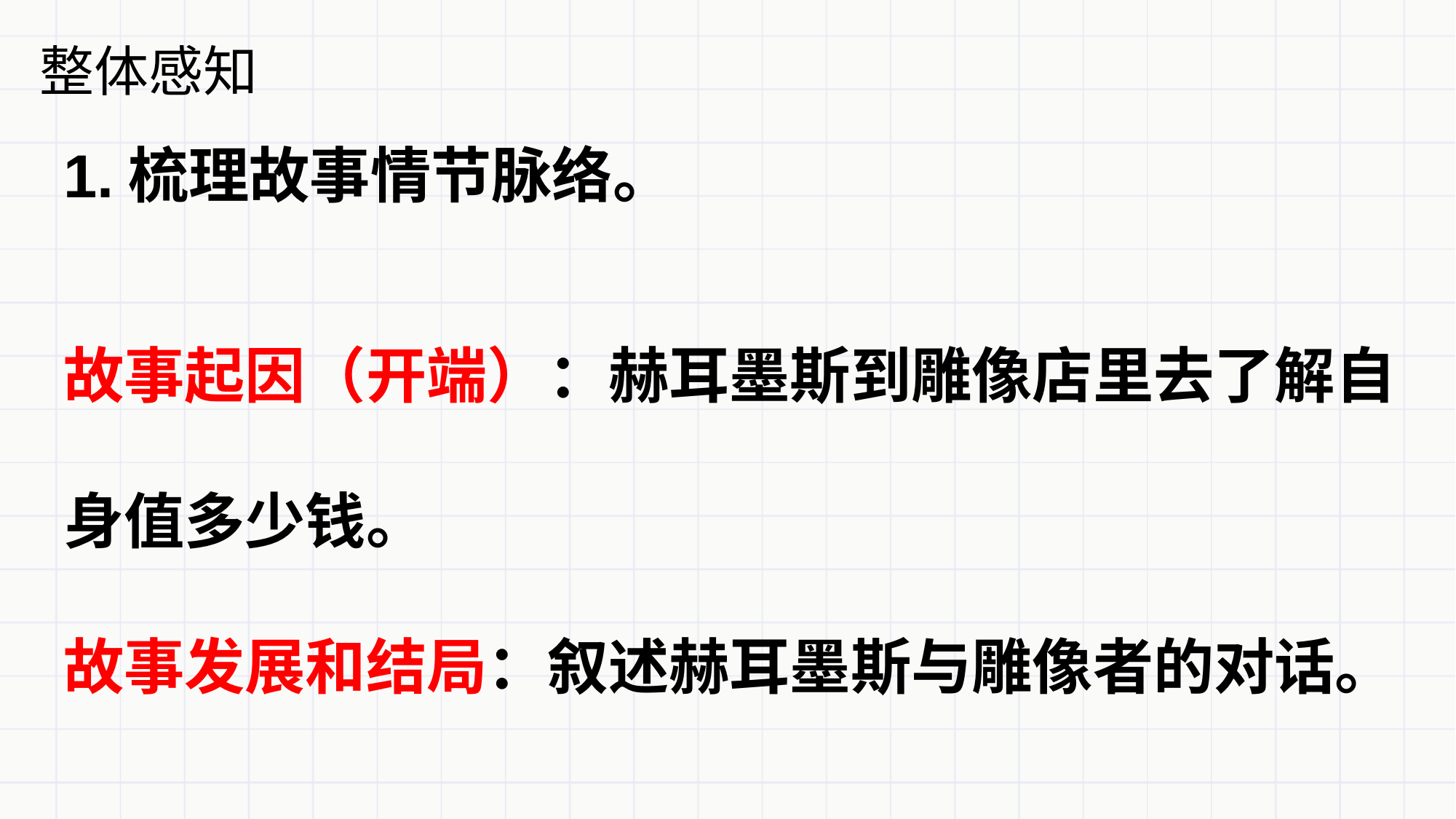

整体感知
1.梳理故事情节脉络。
故事起因（开端）：赫耳墨斯到雕像店里去了解自身值多少钱。
故事发展和结局：叙述赫耳墨斯与雕像者的对话。